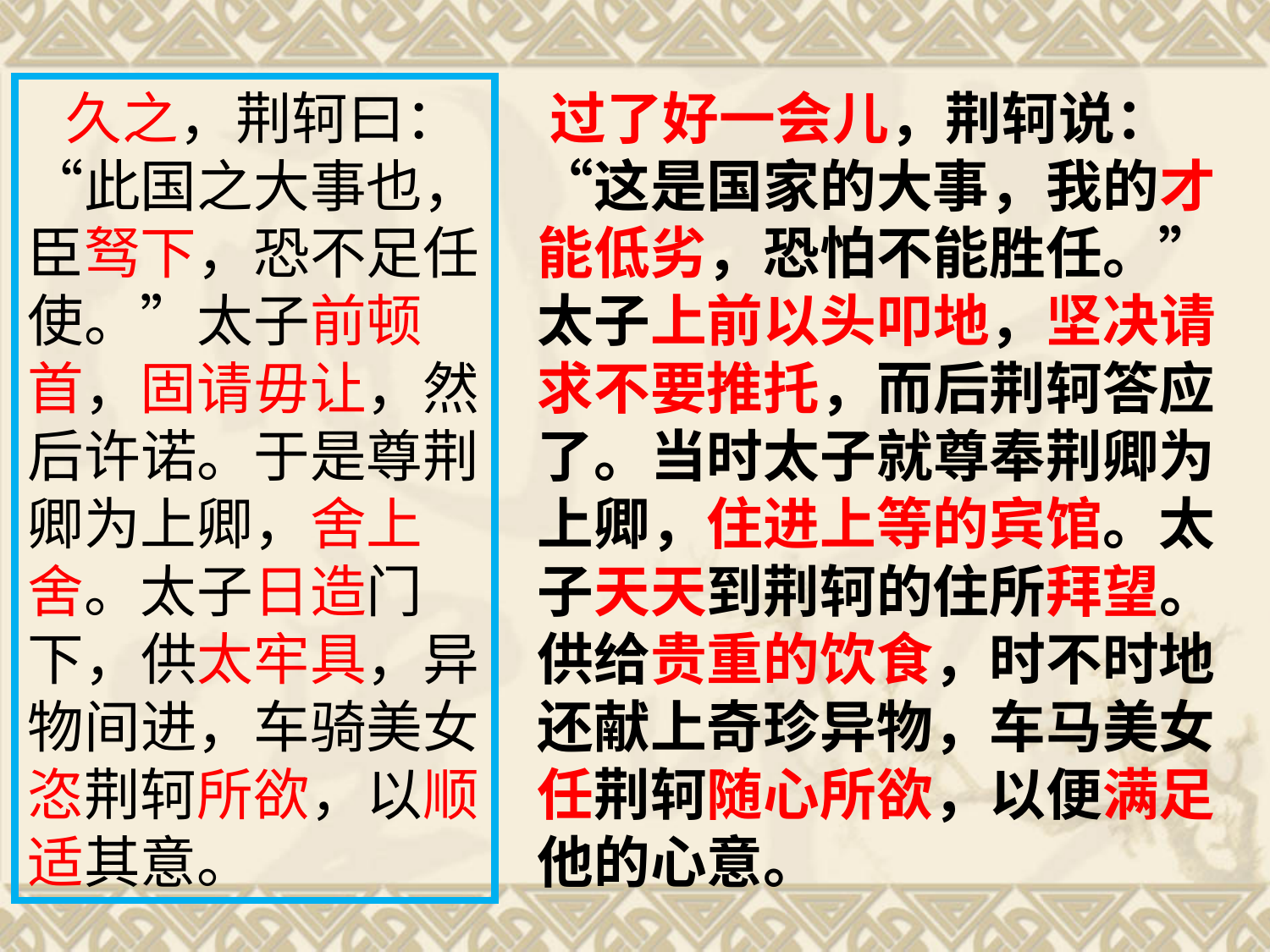

久之，荆轲曰：“此国之大事也，臣驽下，恐不足任使。”太子前顿首，固请毋让，然后许诺。于是尊荆卿为上卿，舍上舍。太子日造门下，供太牢具，异物间进，车骑美女恣荆轲所欲，以顺适其意。
过了好一会儿，荆轲说：“这是国家的大事，我的才能低劣，恐怕不能胜任。”太子上前以头叩地，坚决请求不要推托，而后荆轲答应了。当时太子就尊奉荆卿为上卿，住进上等的宾馆。太子天天到荆轲的住所拜望。供给贵重的饮食，时不时地还献上奇珍异物，车马美女任荆轲随心所欲，以便满足他的心意。